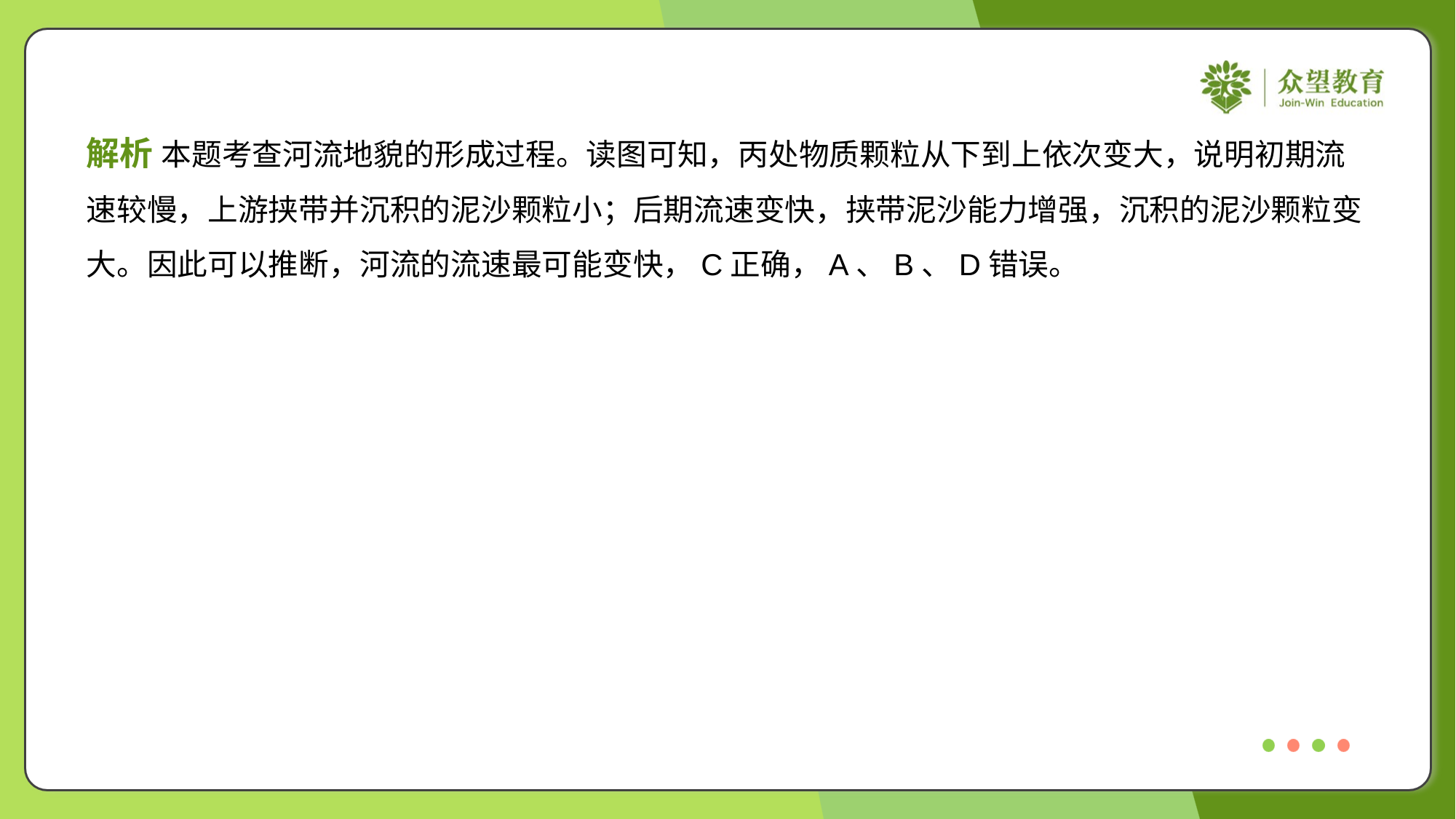

解析 本题考查河流地貌的形成过程。读图可知，丙处物质颗粒从下到上依次变大，说明初期流
速较慢，上游挟带并沉积的泥沙颗粒小；后期流速变快，挟带泥沙能力增强，沉积的泥沙颗粒变
大。因此可以推断，河流的流速最可能变快，C正确，A、B、D错误。